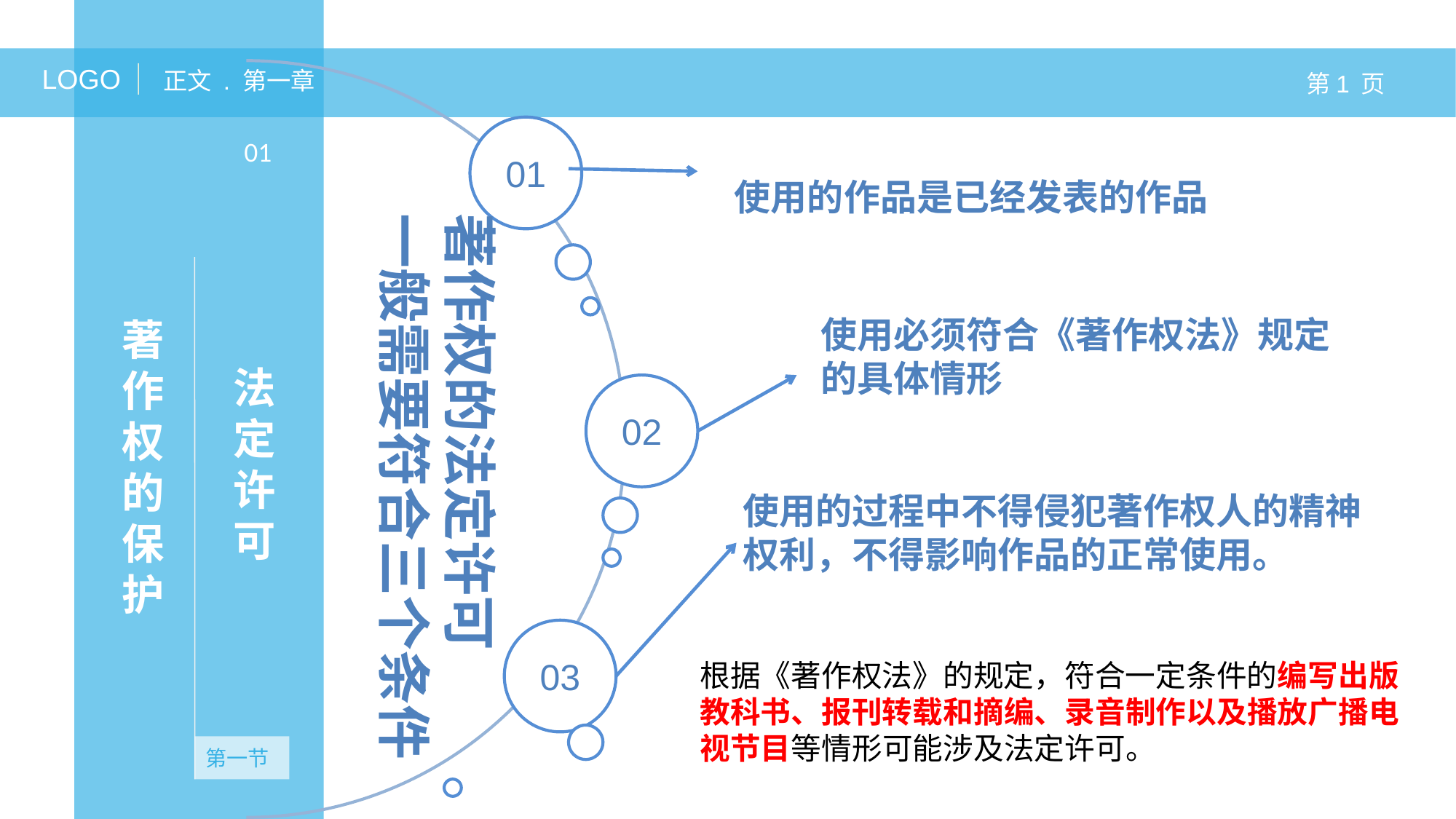

LOGO
正文 . 第一章

第1 页
01
01
使用的作品是已经发表的作品
著作权的法定许可
一般需要符合三个条件

著作权的保护
使用必须符合《著作权法》规定
的具体情形

法定许可
02
使用的过程中不得侵犯著作权人的精神
权利，不得影响作品的正常使用。

03
根据《著作权法》的规定，符合一定条件的编写出版教科书、报刊转载和摘编、录音制作以及播放广播电视节目等情形可能涉及法定许可。

第一节